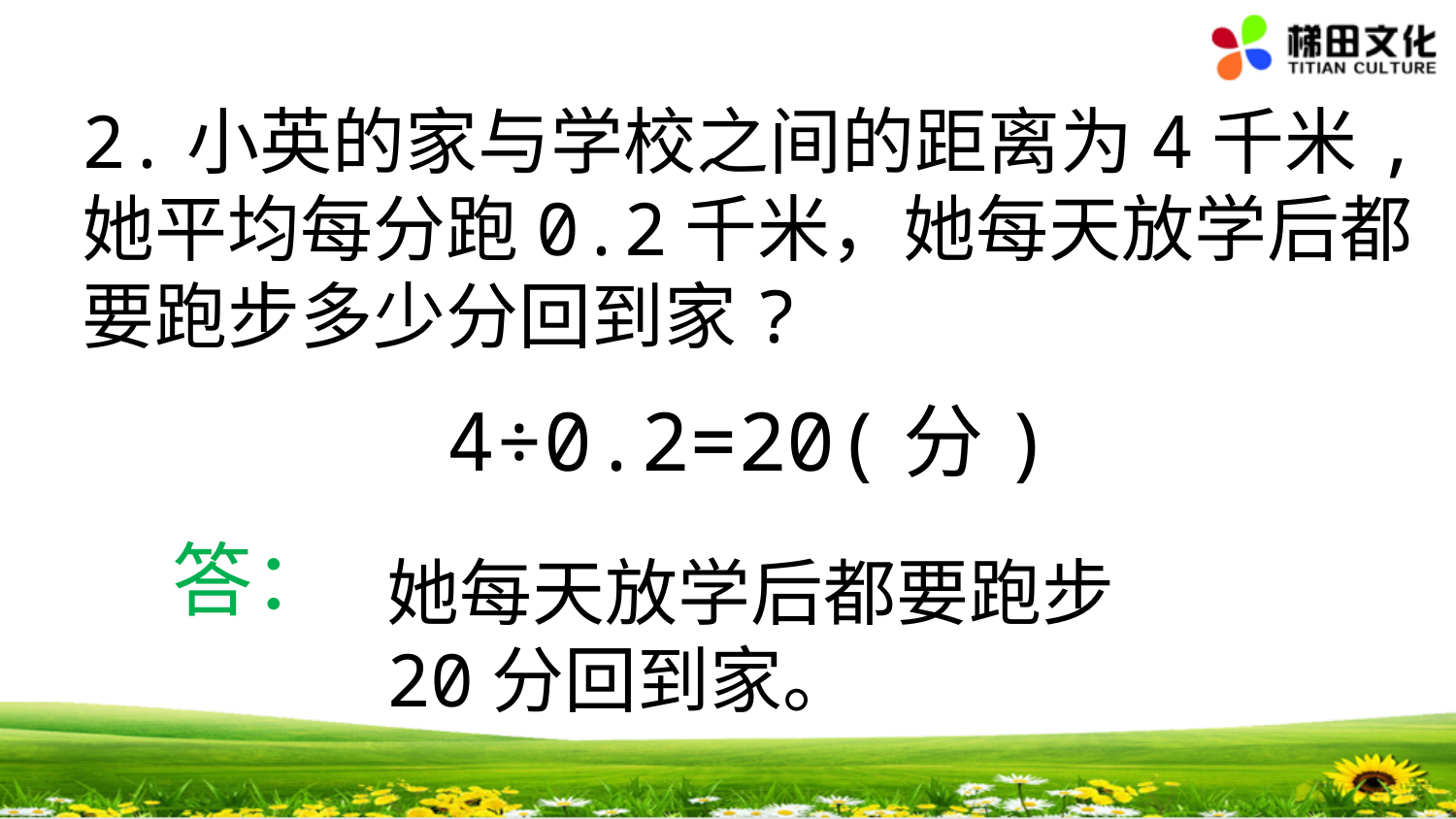

2.小英的家与学校之间的距离为4千米,她平均每分跑0.2千米，她每天放学后都要跑步多少分回到家?
4÷0.2=20(分)
答：
她每天放学后都要跑步20分回到家。